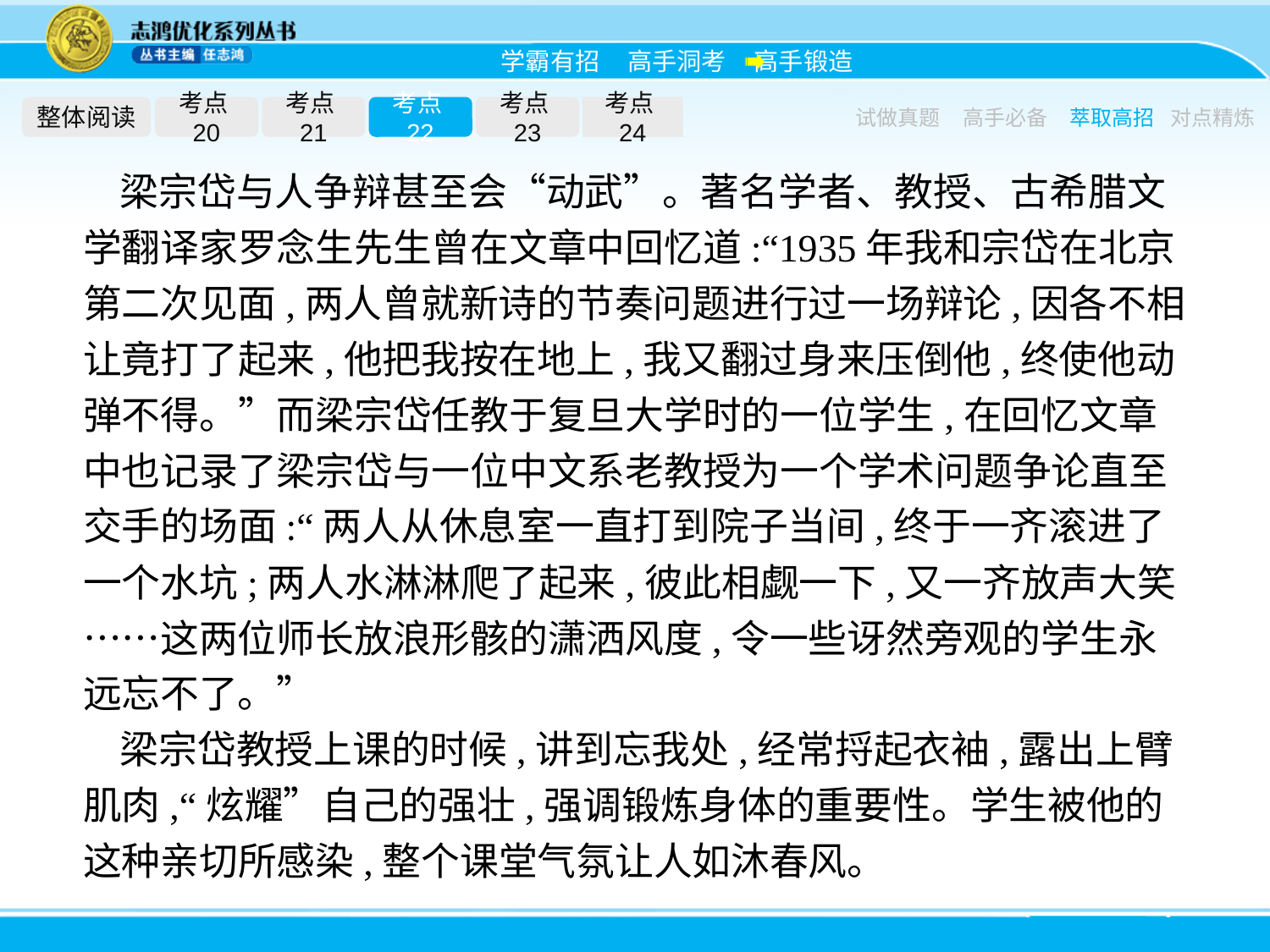

整体阅读
考点20
考点21
考点22
考点23
考点24
试做真题
高手必备
萃取高招
对点精炼
梁宗岱与人争辩甚至会“动武”。著名学者、教授、古希腊文学翻译家罗念生先生曾在文章中回忆道:“1935年我和宗岱在北京第二次见面,两人曾就新诗的节奏问题进行过一场辩论,因各不相让竟打了起来,他把我按在地上,我又翻过身来压倒他,终使他动弹不得。”而梁宗岱任教于复旦大学时的一位学生,在回忆文章中也记录了梁宗岱与一位中文系老教授为一个学术问题争论直至交手的场面:“两人从休息室一直打到院子当间,终于一齐滚进了一个水坑;两人水淋淋爬了起来,彼此相觑一下,又一齐放声大笑……这两位师长放浪形骸的潇洒风度,令一些讶然旁观的学生永远忘不了。”
梁宗岱教授上课的时候,讲到忘我处,经常捋起衣袖,露出上臂肌肉,“炫耀”自己的强壮,强调锻炼身体的重要性。学生被他的这种亲切所感染,整个课堂气氛让人如沐春风。